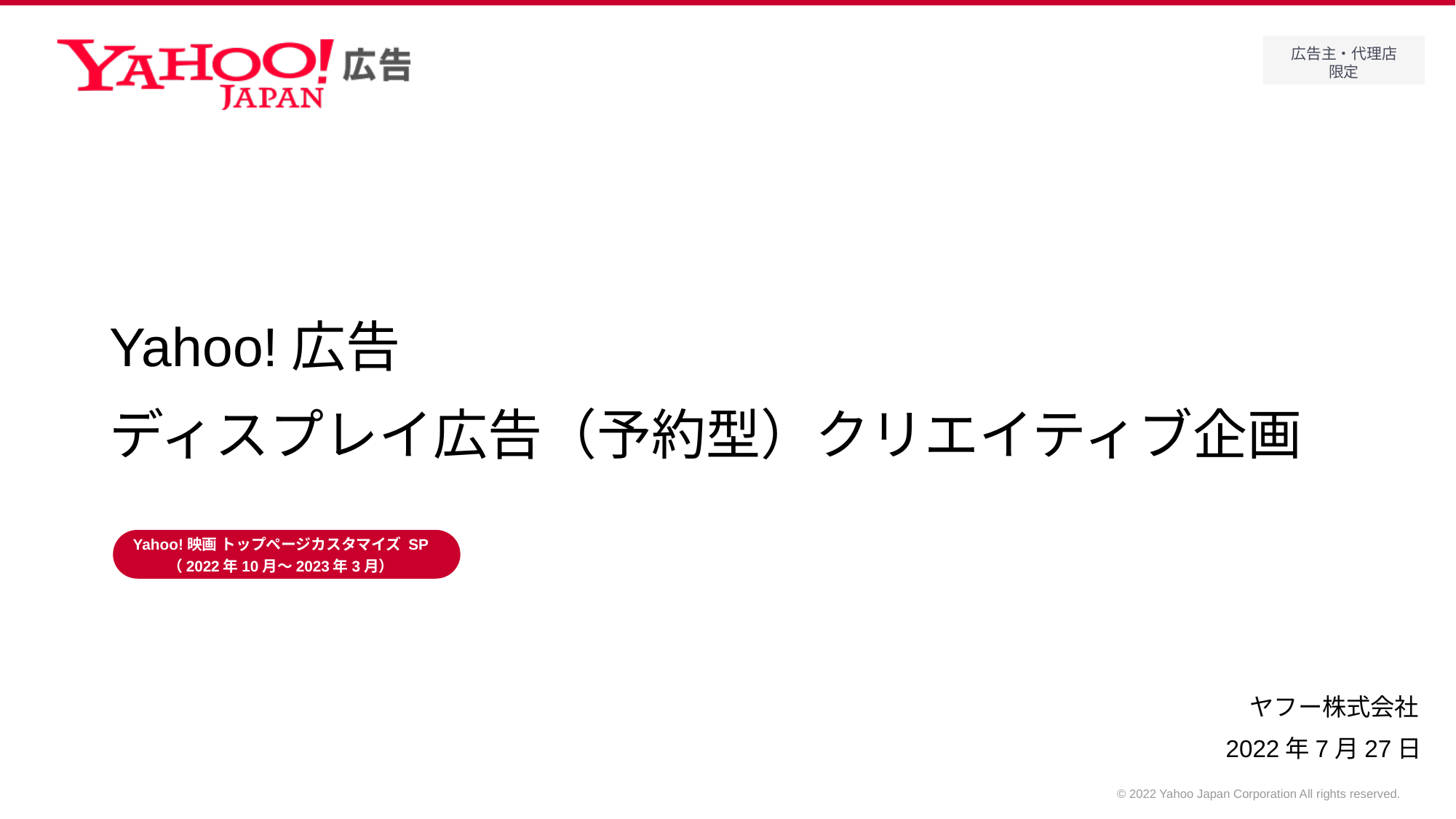

# Yahoo!広告 ディスプレイ広告（予約型）クリエイティブ企画
Yahoo!映画 トップページカスタマイズ SP
（2022年10月～2023年3月）
2022年7月27日